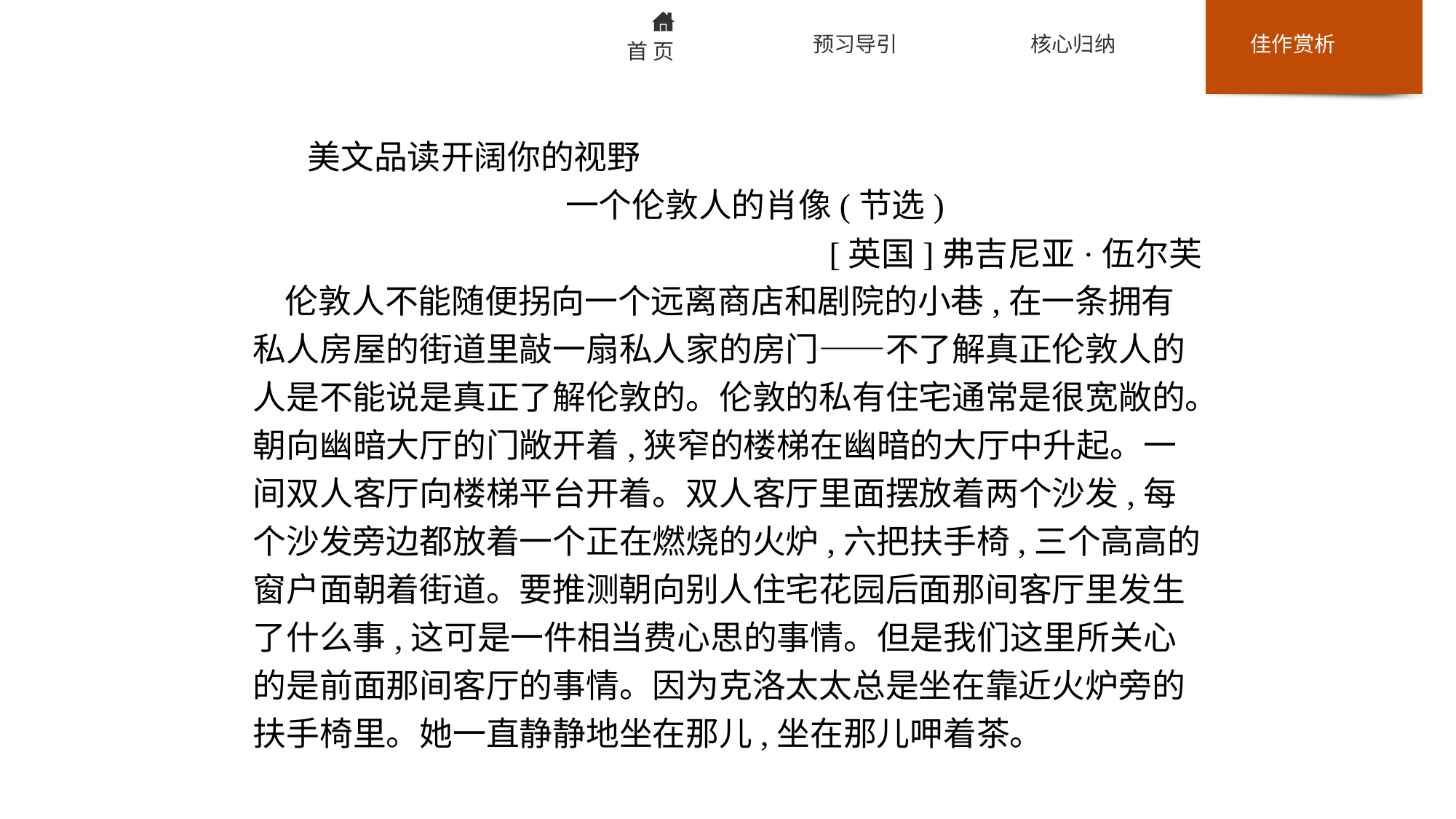

美文品读开阔你的视野
一个伦敦人的肖像(节选)
[英国]弗吉尼亚·伍尔芙
伦敦人不能随便拐向一个远离商店和剧院的小巷,在一条拥有私人房屋的街道里敲一扇私人家的房门——不了解真正伦敦人的人是不能说是真正了解伦敦的。伦敦的私有住宅通常是很宽敞的。朝向幽暗大厅的门敞开着,狭窄的楼梯在幽暗的大厅中升起。一间双人客厅向楼梯平台开着。双人客厅里面摆放着两个沙发,每个沙发旁边都放着一个正在燃烧的火炉,六把扶手椅,三个高高的窗户面朝着街道。要推测朝向别人住宅花园后面那间客厅里发生了什么事,这可是一件相当费心思的事情。但是我们这里所关心的是前面那间客厅的事情。因为克洛太太总是坐在靠近火炉旁的扶手椅里。她一直静静地坐在那儿,坐在那儿呷着茶。